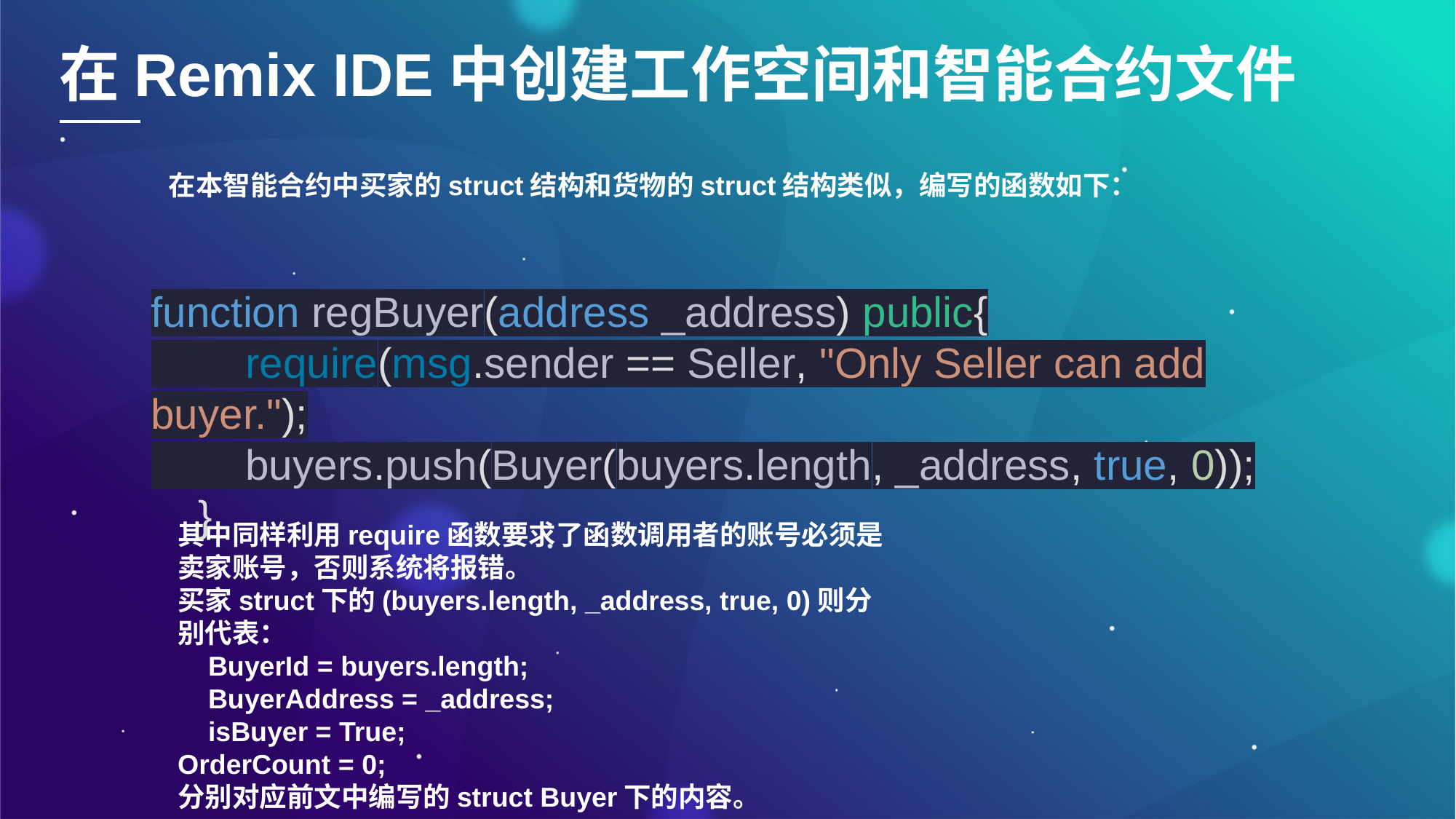

在Remix IDE中创建工作空间和智能合约文件
在本智能合约中买家的struct结构和货物的struct结构类似，编写的函数如下：
function regBuyer(address _address) public{
        require(msg.sender == Seller, "Only Seller can add buyer.");
        buyers.push(Buyer(buyers.length, _address, true, 0));
    }
其中同样利用require函数要求了函数调用者的账号必须是卖家账号，否则系统将报错。
买家struct下的(buyers.length, _address, true, 0)则分别代表：
    BuyerId = buyers.length;
    BuyerAddress = _address;
    isBuyer = True;
OrderCount = 0;
分别对应前文中编写的struct Buyer下的内容。